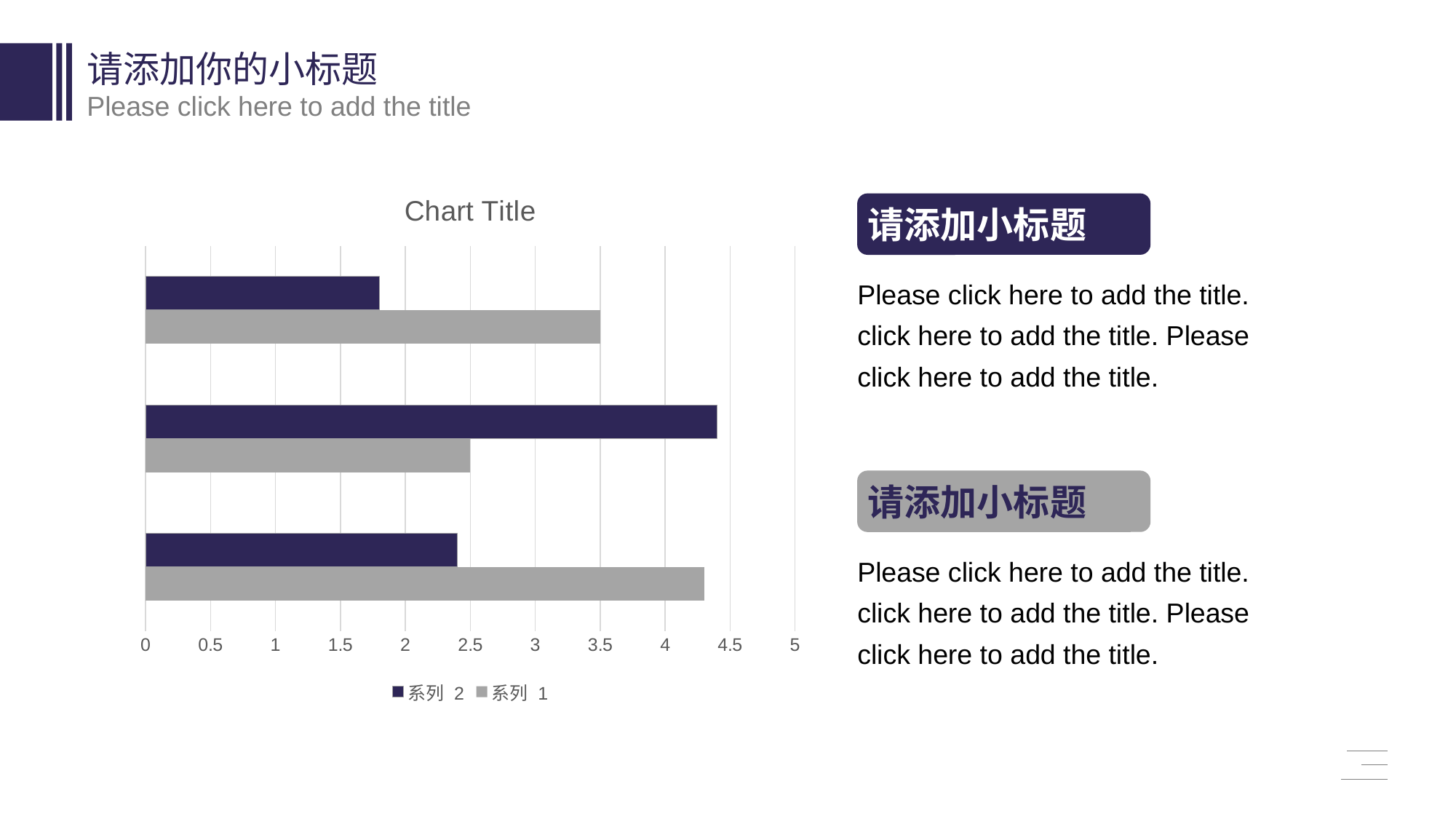

请添加你的小标题

Please click here to add the title

### Chart:

| Category | 系列 1 | 系列 2 |
|---|---|---|
| 类别 1 | 4.3 | 2.4 |
| 类别 2 | 2.5 | 4.4 |
| 类别 3 | 3.5 | 1.8 |
请添加小标题
Please click here to add the title.  click here to add the title. Please click here to add the title.

请添加小标题
Please click here to add the title.  click here to add the title. Please click here to add the title.